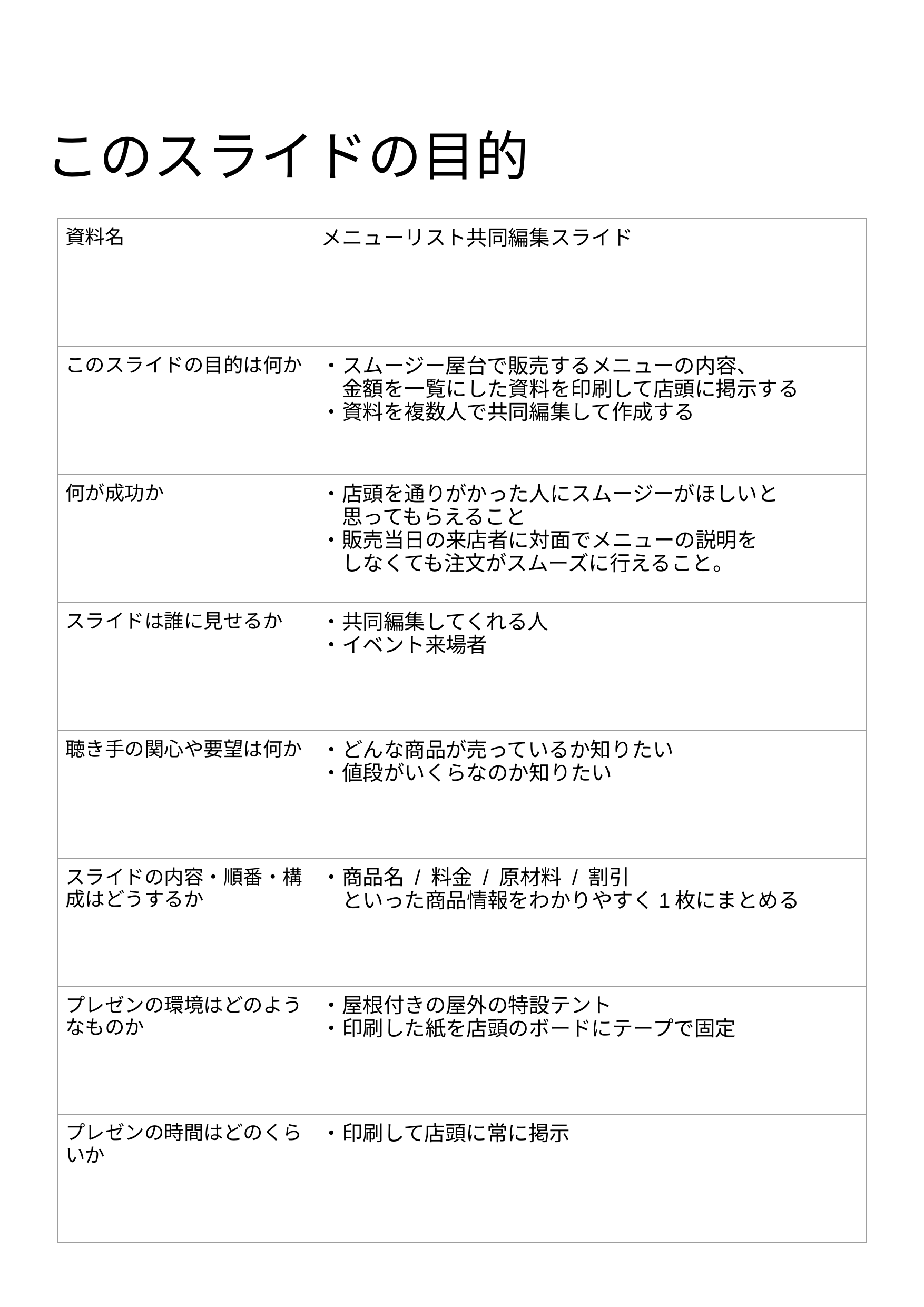

# このスライドの目的
| 資料名 | メニューリスト共同編集スライド |
| --- | --- |
| このスライドの目的は何か | ・スムージー屋台で販売するメニューの内容、 　金額を一覧にした資料を印刷して店頭に掲示する ・資料を複数人で共同編集して作成する |
| 何が成功か | ・店頭を通りがかった人にスムージーがほしいと 　思ってもらえること ・販売当日の来店者に対面でメニューの説明を 　しなくても注文がスムーズに行えること。 |
| スライドは誰に見せるか | ・共同編集してくれる人 ・イベント来場者 |
| 聴き手の関心や要望は何か | ・どんな商品が売っているか知りたい ・値段がいくらなのか知りたい |
| スライドの内容・順番・構成はどうするか | ・商品名 / 料金 / 原材料 / 割引 　といった商品情報をわかりやすく1枚にまとめる |
| プレゼンの環境はどのようなものか | ・屋根付きの屋外の特設テント ・印刷した紙を店頭のボードにテープで固定 |
| プレゼンの時間はどのくらいか | ・印刷して店頭に常に掲示 |